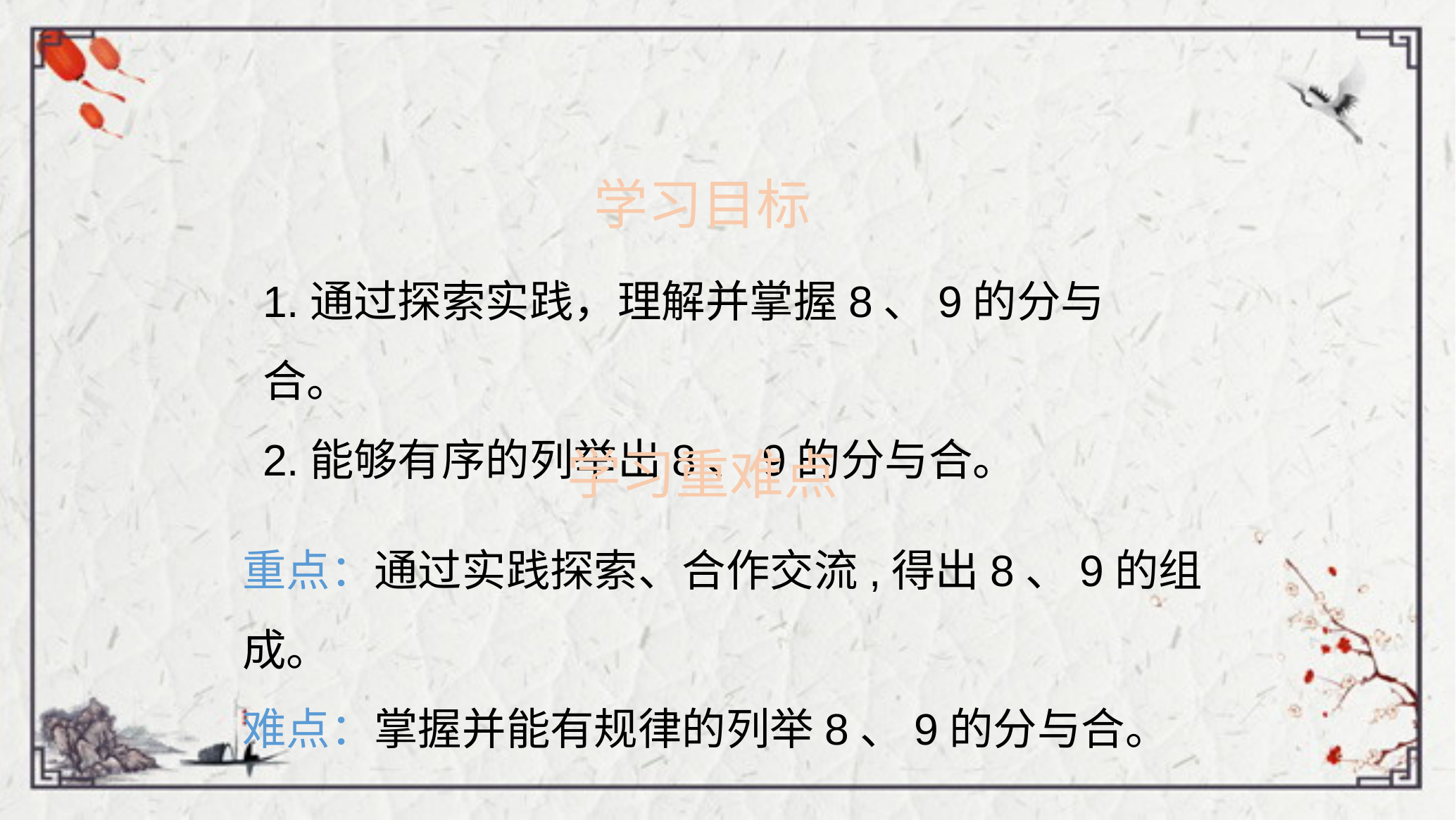

学习目标
1.通过探索实践，理解并掌握8、9的分与合。
2.能够有序的列举出8、9的分与合。
学习重难点
重点：通过实践探索、合作交流,得出8、9的组成。
难点：掌握并能有规律的列举8、9的分与合。